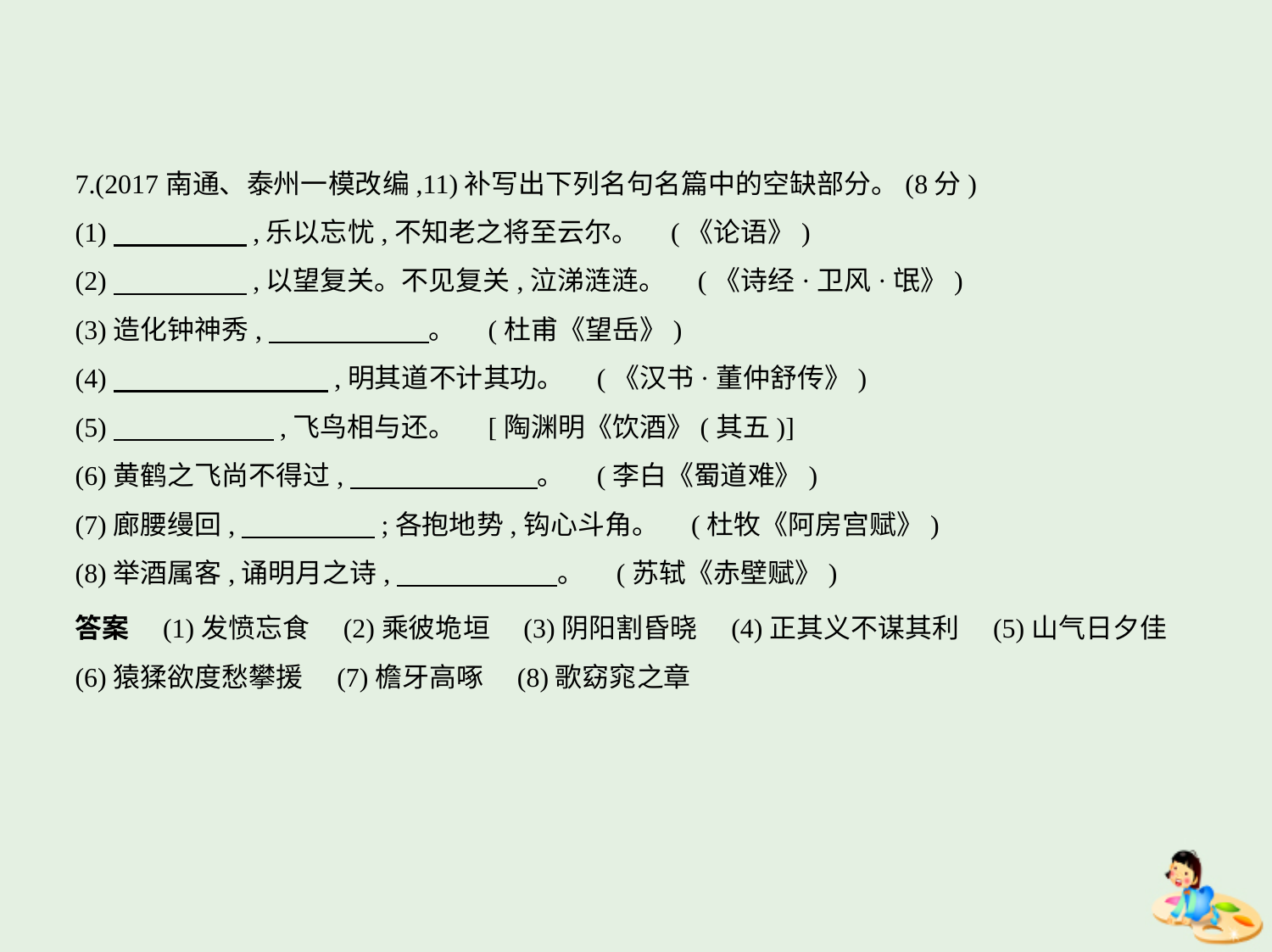

7.(2017南通、泰州一模改编,11)补写出下列名句名篇中的空缺部分。(8分)
(1)　　　　    ,乐以忘忧,不知老之将至云尔。 (《论语》)
(2)　　　　    ,以望复关。不见复关,泣涕涟涟。 (《诗经·卫风·氓》)
(3)造化钟神秀,　　　　　    。 (杜甫《望岳》)
(4)　　　　　　　    ,明其道不计其功。 (《汉书·董仲舒传》)
(5)　　　　　    ,飞鸟相与还。 [陶渊明《饮酒》(其五)]
(6)黄鹤之飞尚不得过,　　　　　　    。 (李白《蜀道难》)
(7)廊腰缦回,　　　　    ;各抱地势,钩心斗角。 (杜牧《阿房宫赋》)
(8)举酒属客,诵明月之诗,　　　　　    。 (苏轼《赤壁赋》)
答案　(1)发愤忘食　(2)乘彼垝垣　(3)阴阳割昏晓　(4)正其义不谋其利　(5)山气日夕佳    
(6)猿猱欲度愁攀援　(7)檐牙高啄　(8)歌窈窕之章